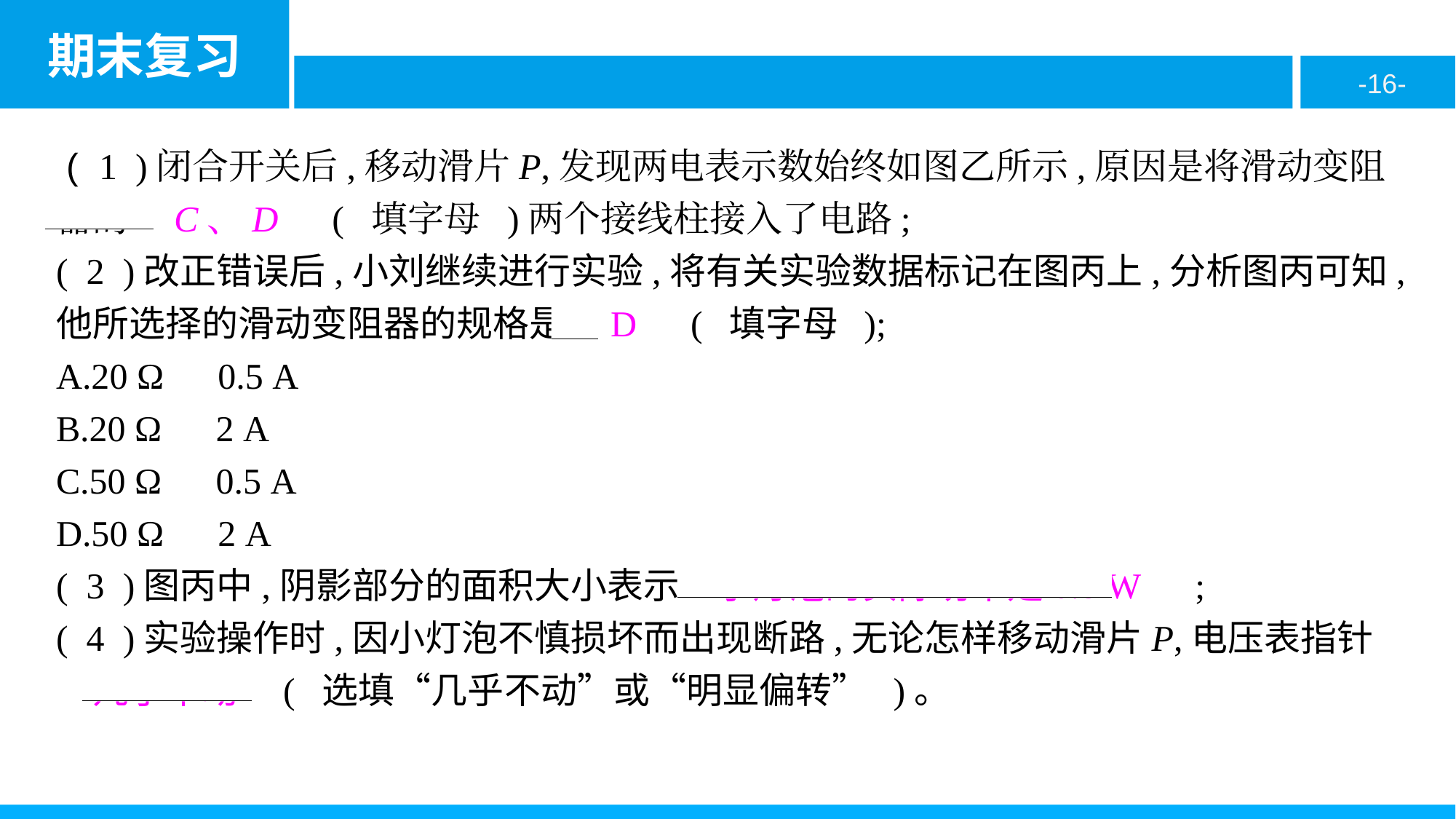

(  1  )闭合开关后,移动滑片P,发现两电表示数始终如图乙所示,原因是将滑动变阻器的　C、D　(  填字母  )两个接线柱接入了电路;
(  2  )改正错误后,小刘继续进行实验,将有关实验数据标记在图丙上,分析图丙可知,他所选择的滑动变阻器的规格是　D　(  填字母  );
A.20 Ω　0.5 A
B.20 Ω　2 A
C.50 Ω　0.5 A
D.50 Ω　2 A
(  3  )图丙中,阴影部分的面积大小表示　小灯泡的实际功率是0.8 W　;
(  4  )实验操作时,因小灯泡不慎损坏而出现断路,无论怎样移动滑片P,电压表指针
　几乎不动　(  选填“几乎不动”或“明显偏转”  )。